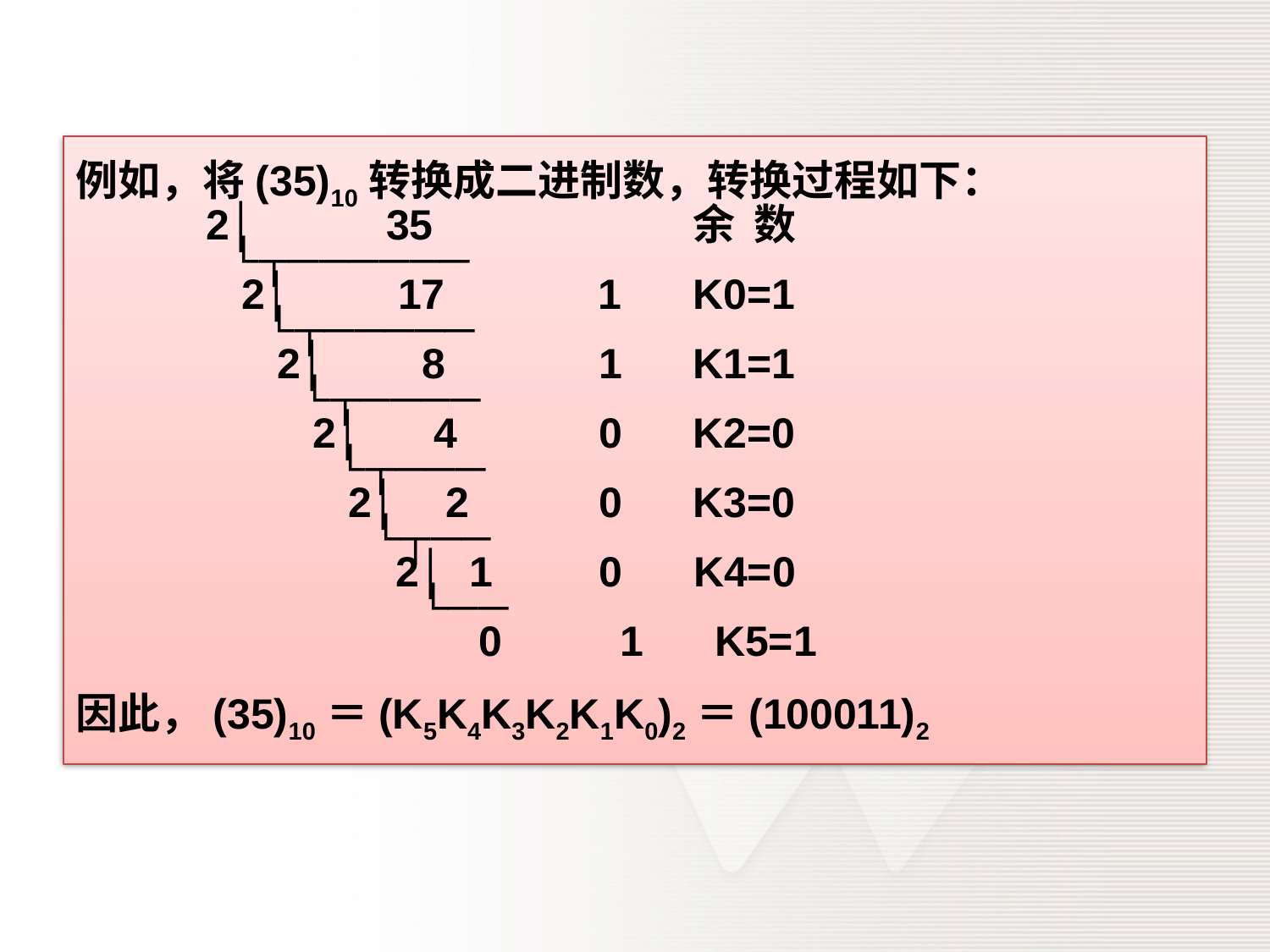

例如，将(35)10转换成二进制数，转换过程如下：
           2│           35                     余  数
             └┬──────
              2│         17             1      K0=1
                └┬─────
                 2│        8             1      K1=1
                   └┬────
                    2│      4            0      K2=0
                      └┬───
                       2│    2           0      K3=0
                         └┬──
                           2│  1         0      K4=0
                             └──
                                  0          1      K5=1
因此，(35)10＝(K5K4K3K2K1K0)2＝(100011)2